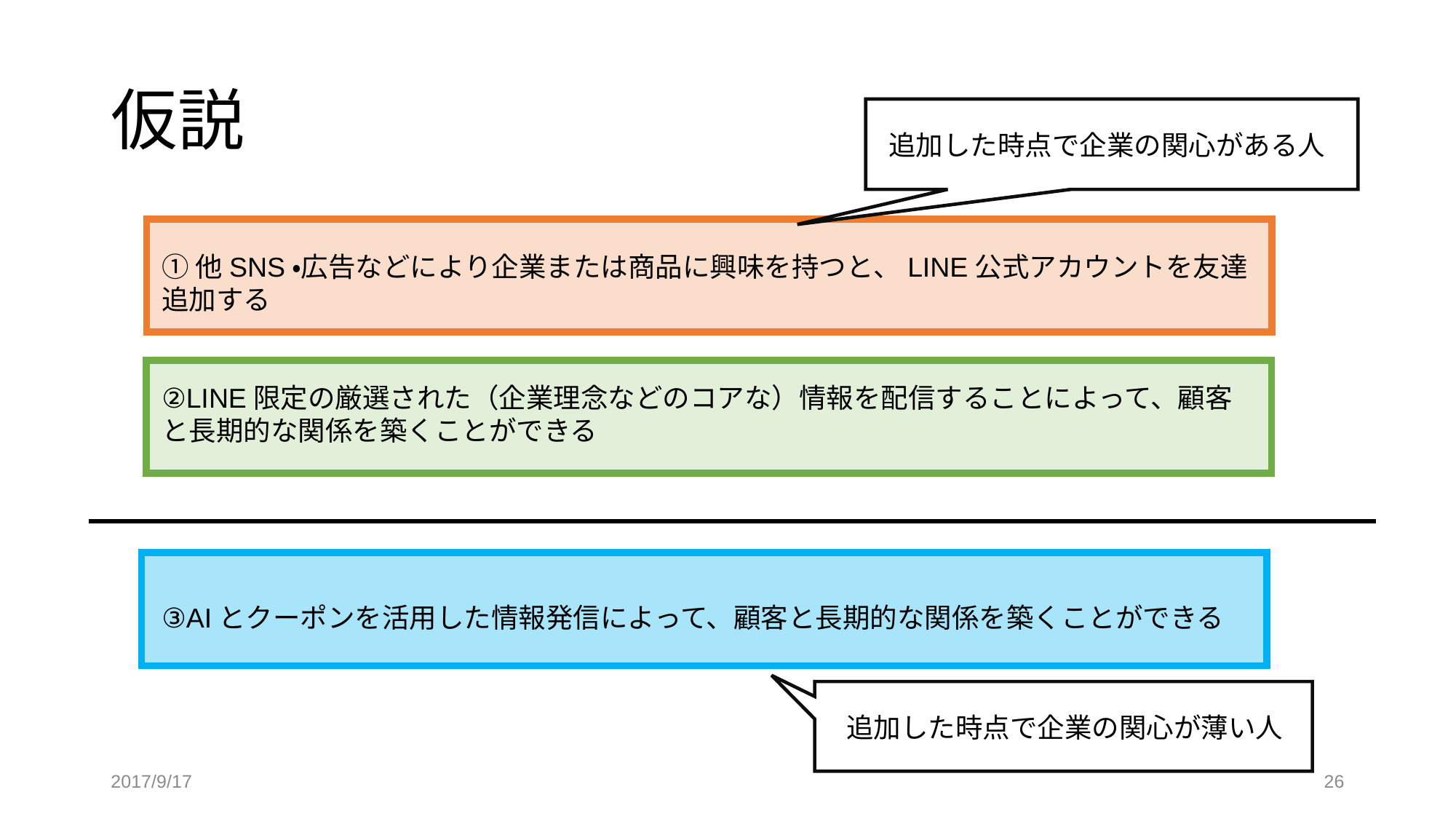

# 仮説

追加した時点で企業の関心がある人

①他SNS・広告などにより企業または商品に興味を持つと、LINE公式アカウントを友達追加する

②LINE限定の厳選された（企業理念などのコアな）情報を配信することによって、顧客と長期的な関係を築くことができる

③AIとクーポンを活用した情報発信によって、顧客と長期的な関係を築くことができる

追加した時点で企業の関心が薄い人
2017/9/17
26